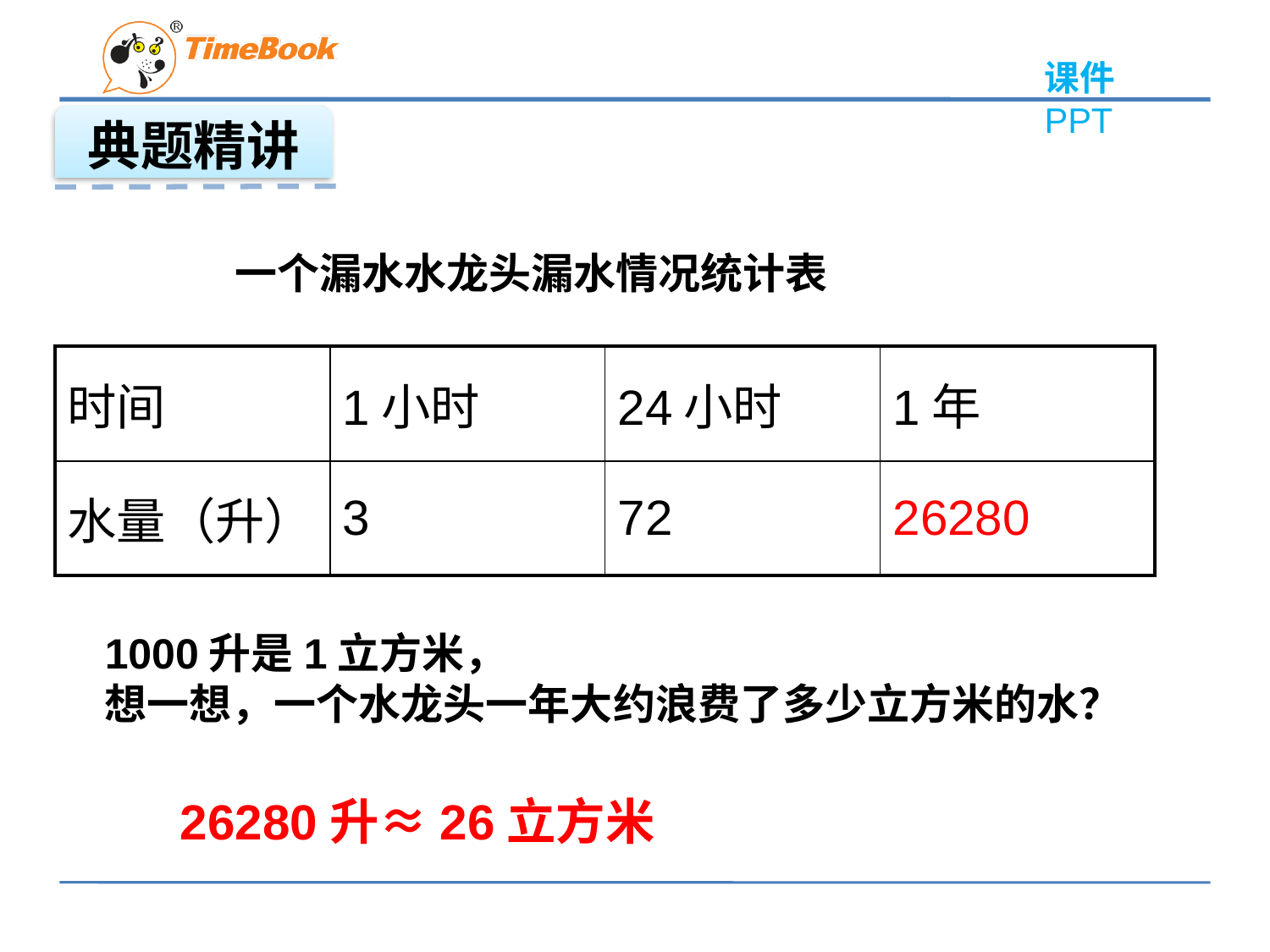

典题精讲
一个漏水水龙头漏水情况统计表
| 时间 | 1小时 | 24小时 | 1年 |
| --- | --- | --- | --- |
| 水量（升） | 3 | 72 | 26280 |
1000升是1立方米，
想一想，一个水龙头一年大约浪费了多少立方米的水？
26280升≈26立方米